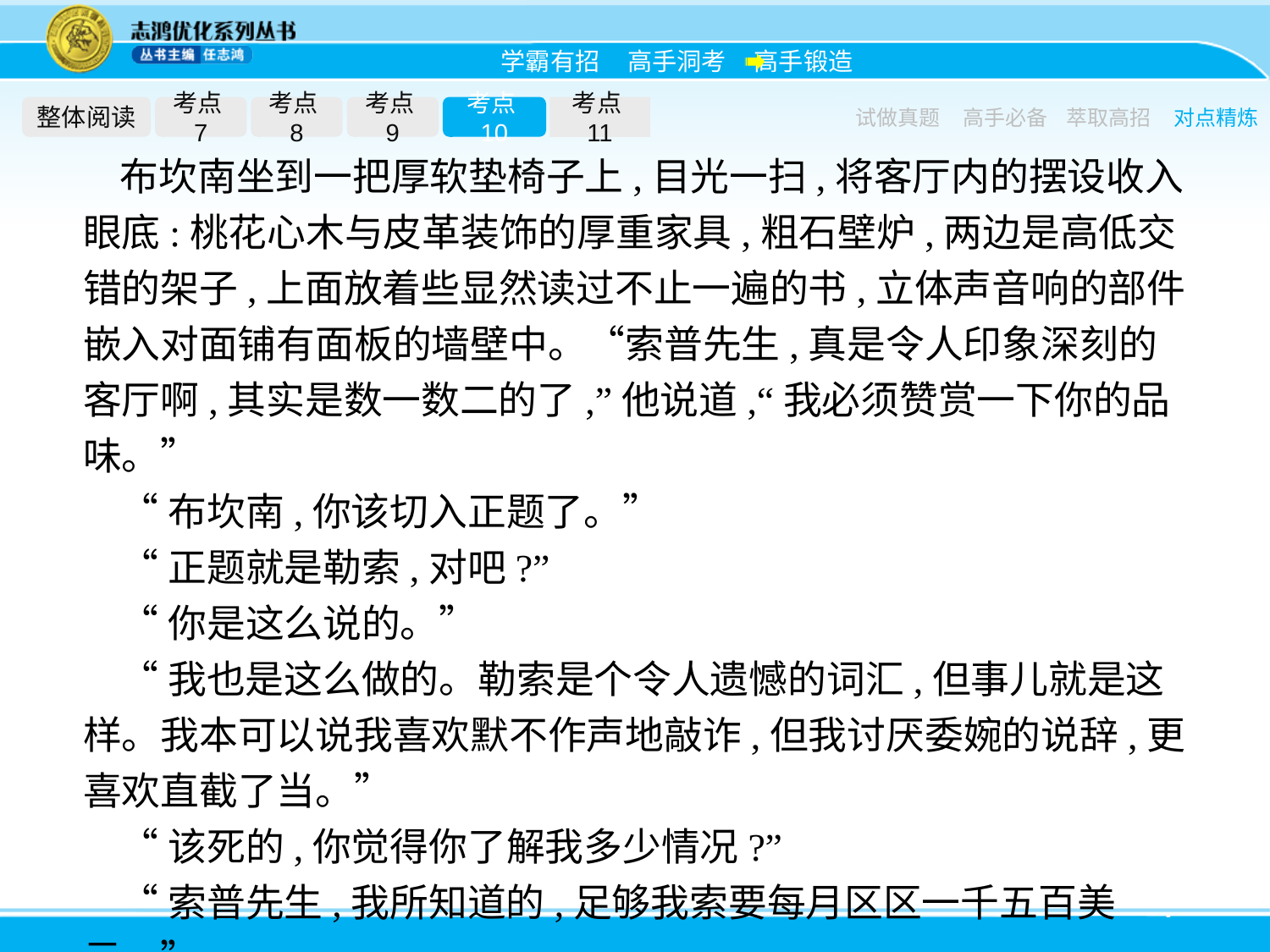

整体阅读
考点7
考点8
考点9
考点10
考点11
试做真题
高手必备
萃取高招
对点精炼
布坎南坐到一把厚软垫椅子上,目光一扫,将客厅内的摆设收入眼底:桃花心木与皮革装饰的厚重家具,粗石壁炉,两边是高低交错的架子,上面放着些显然读过不止一遍的书,立体声音响的部件嵌入对面铺有面板的墙壁中。“索普先生,真是令人印象深刻的客厅啊,其实是数一数二的了,”他说道,“我必须赞赏一下你的品味。”
“布坎南,你该切入正题了。”
“正题就是勒索,对吧?”
“你是这么说的。”
“我也是这么做的。勒索是个令人遗憾的词汇,但事儿就是这样。我本可以说我喜欢默不作声地敲诈,但我讨厌委婉的说辞,更喜欢直截了当。”
“该死的,你觉得你了解我多少情况?”
“索普先生,我所知道的,足够我索要每月区区一千五百美元。”